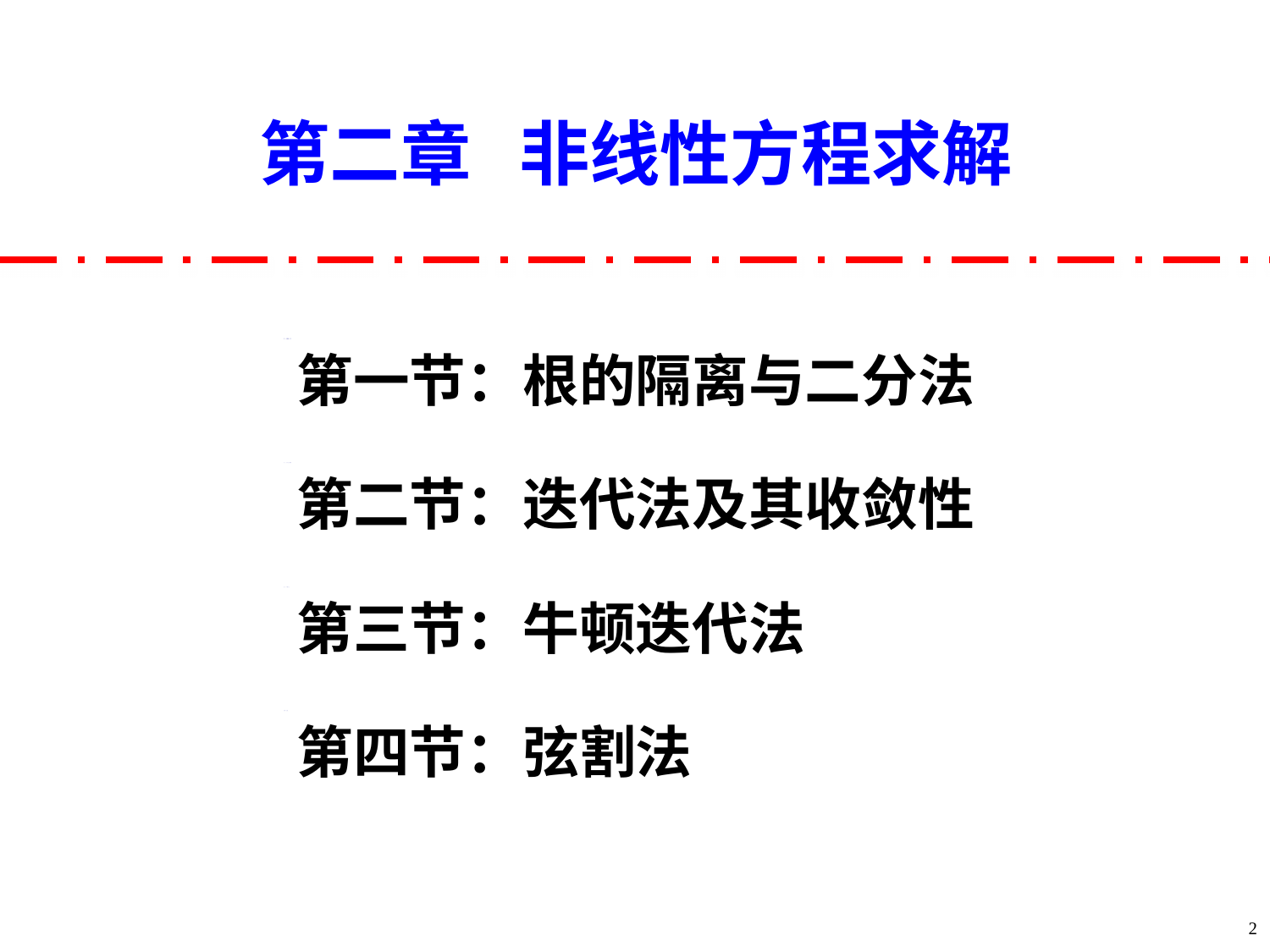

第二章   非线性方程求解
第一节：根的隔离与二分法
第二节：迭代法及其收敛性
第三节：牛顿迭代法
第四节：弦割法
2